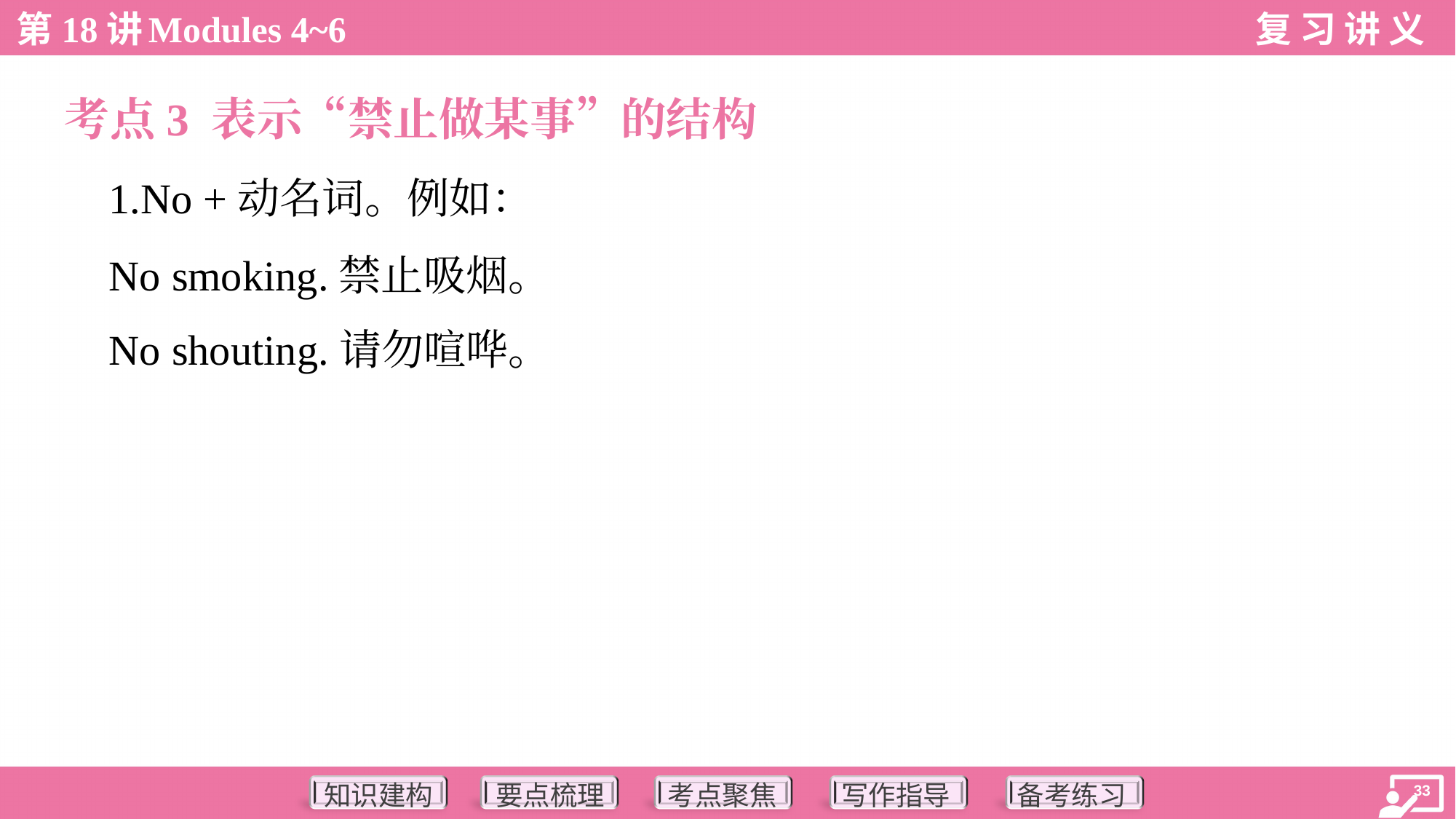

考点3 表示“禁止做某事”的结构
    1.No +动名词。例如：
    No smoking.禁止吸烟。
    No shouting.请勿喧哗。